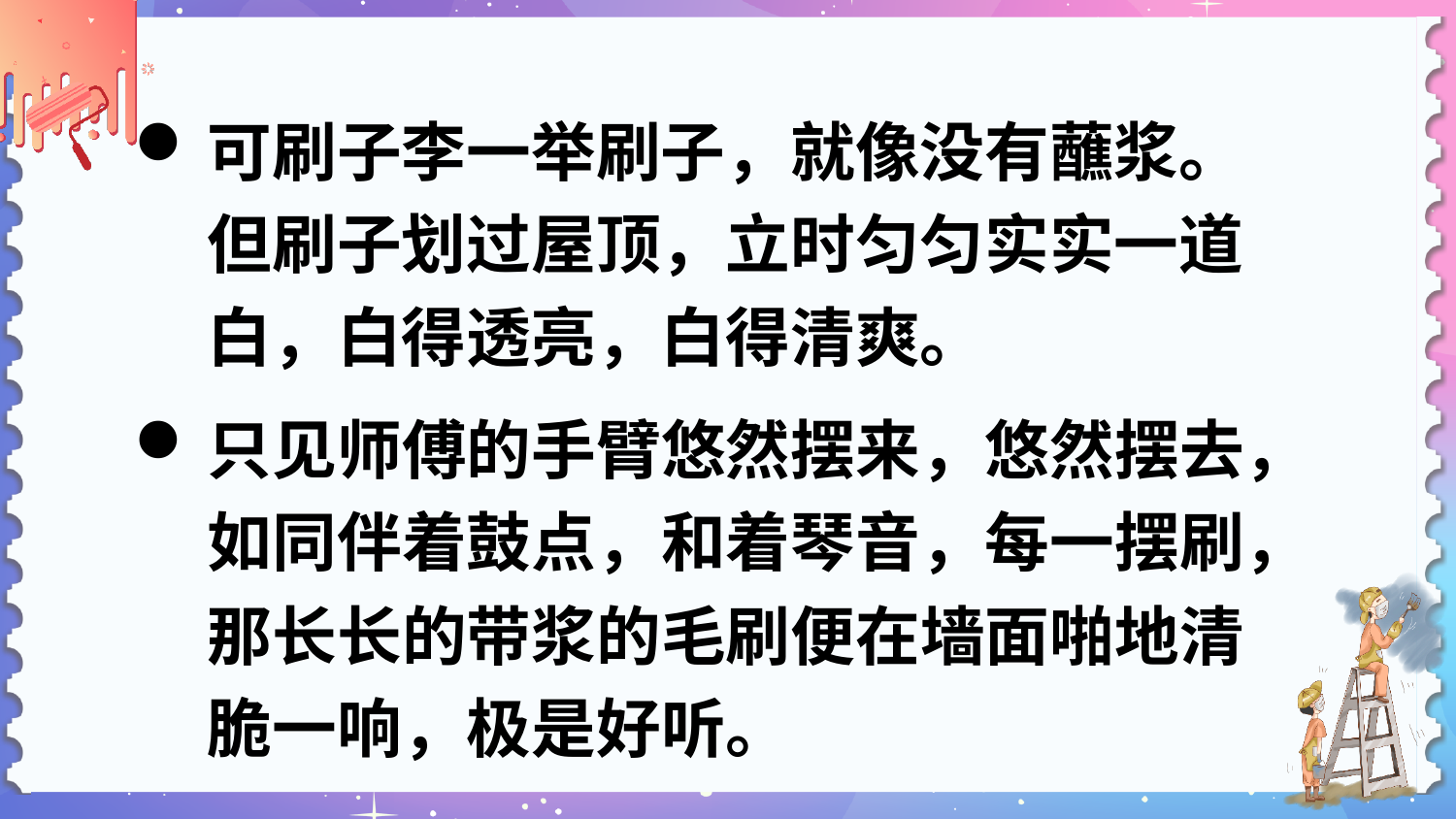

可刷子李一举刷子，就像没有蘸浆。但刷子划过屋顶，立时匀匀实实一道白，白得透亮，白得清爽。
只见师傅的手臂悠然摆来，悠然摆去，如同伴着鼓点，和着琴音，每一摆刷，那长长的带浆的毛刷便在墙面啪地清脆一响，极是好听。